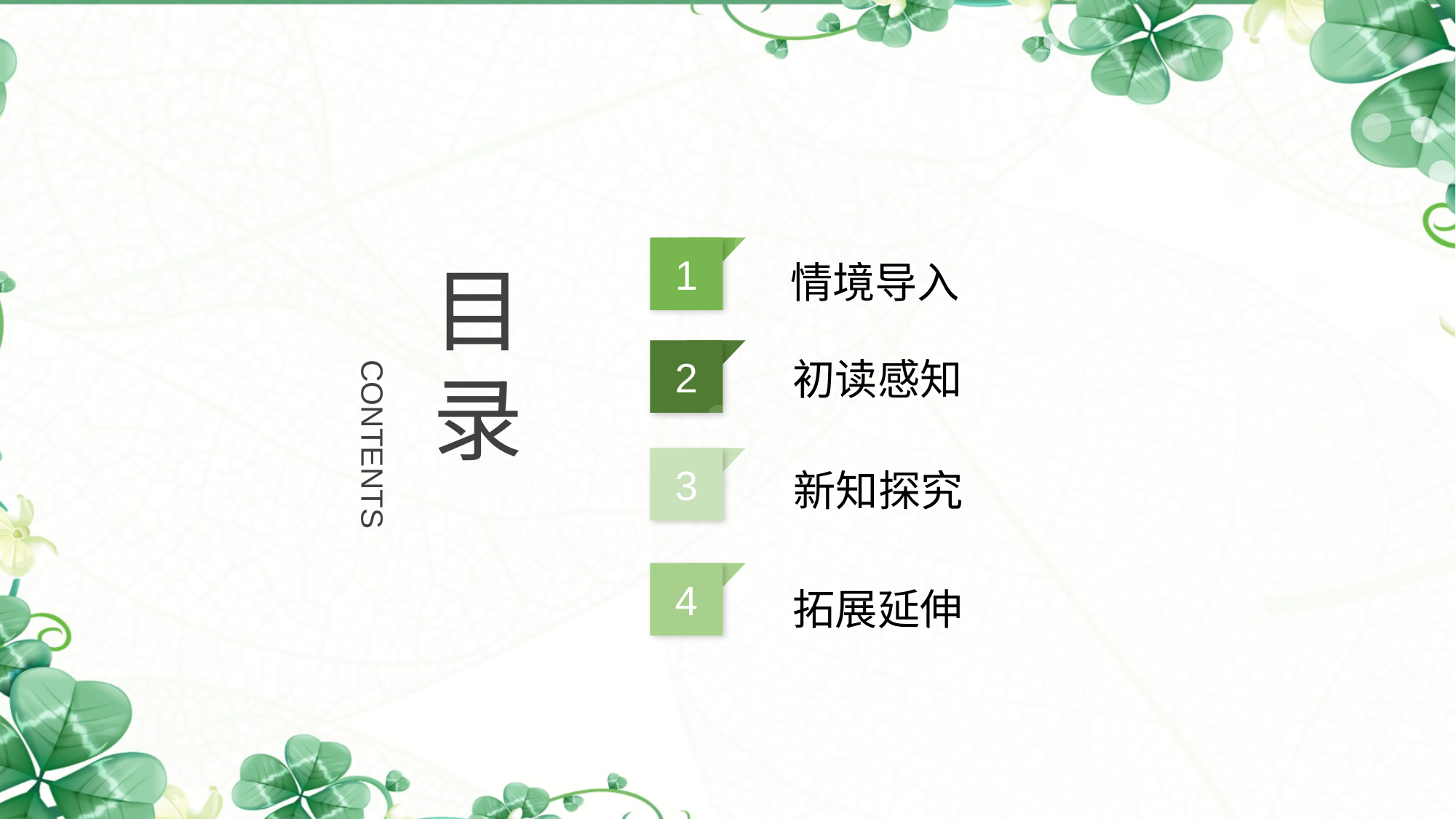

1

情境导入

目录

2

初读感知

CONTENTS

3

新知探究

4
拓展延伸